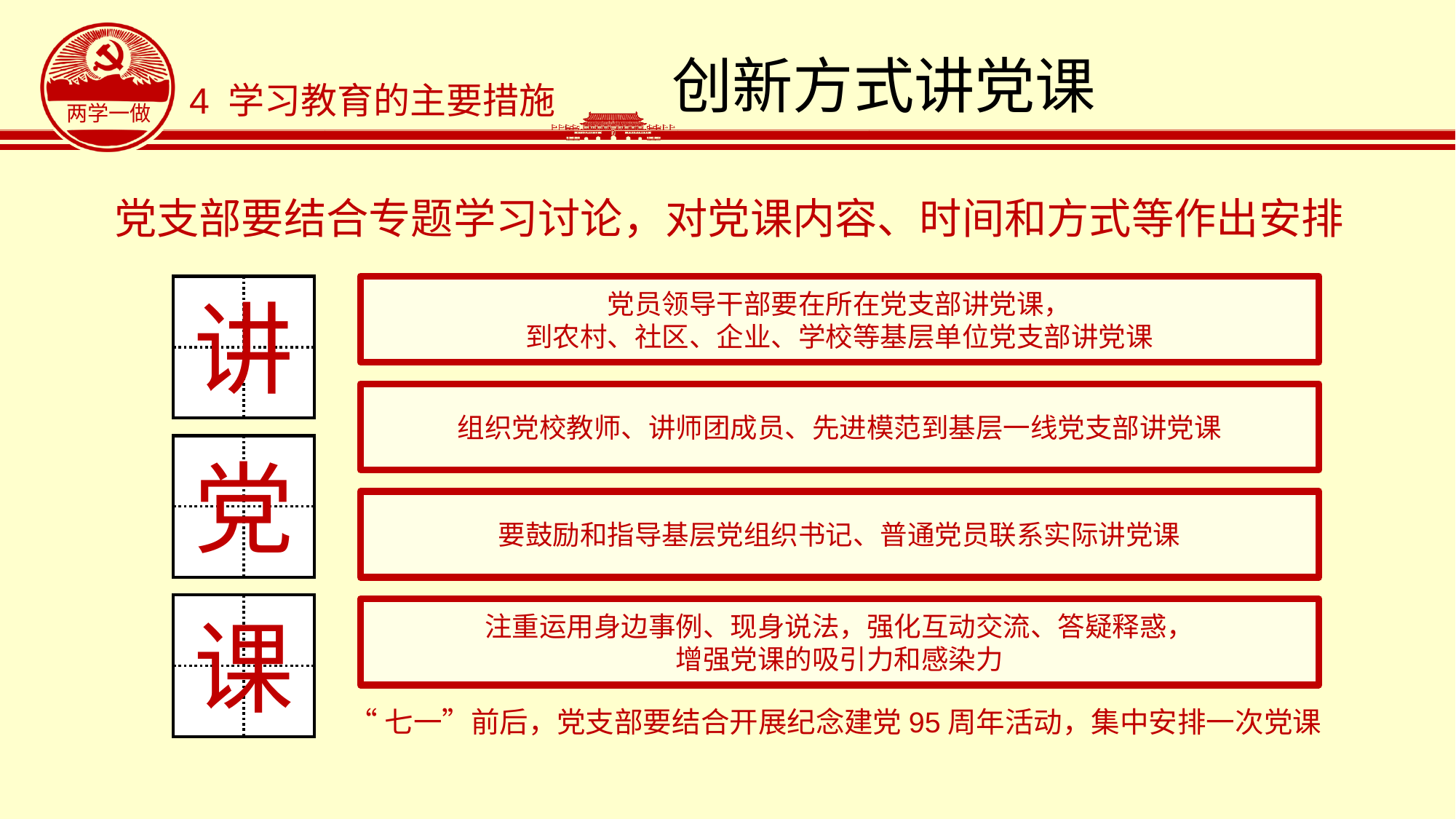

# 创新方式讲党课
4 学习教育的主要措施
党支部要结合专题学习讨论，对党课内容、时间和方式等作出安排

讲
党员领导干部要在所在党支部讲党课，
到农村、社区、企业、学校等基层单位党支部讲党课
组织党校教师、讲师团成员、先进模范到基层一线党支部讲党课

党
要鼓励和指导基层党组织书记、普通党员联系实际讲党课

课
注重运用身边事例、现身说法，强化互动交流、答疑释惑，
增强党课的吸引力和感染力
“七一”前后，党支部要结合开展纪念建党95周年活动，集中安排一次党课